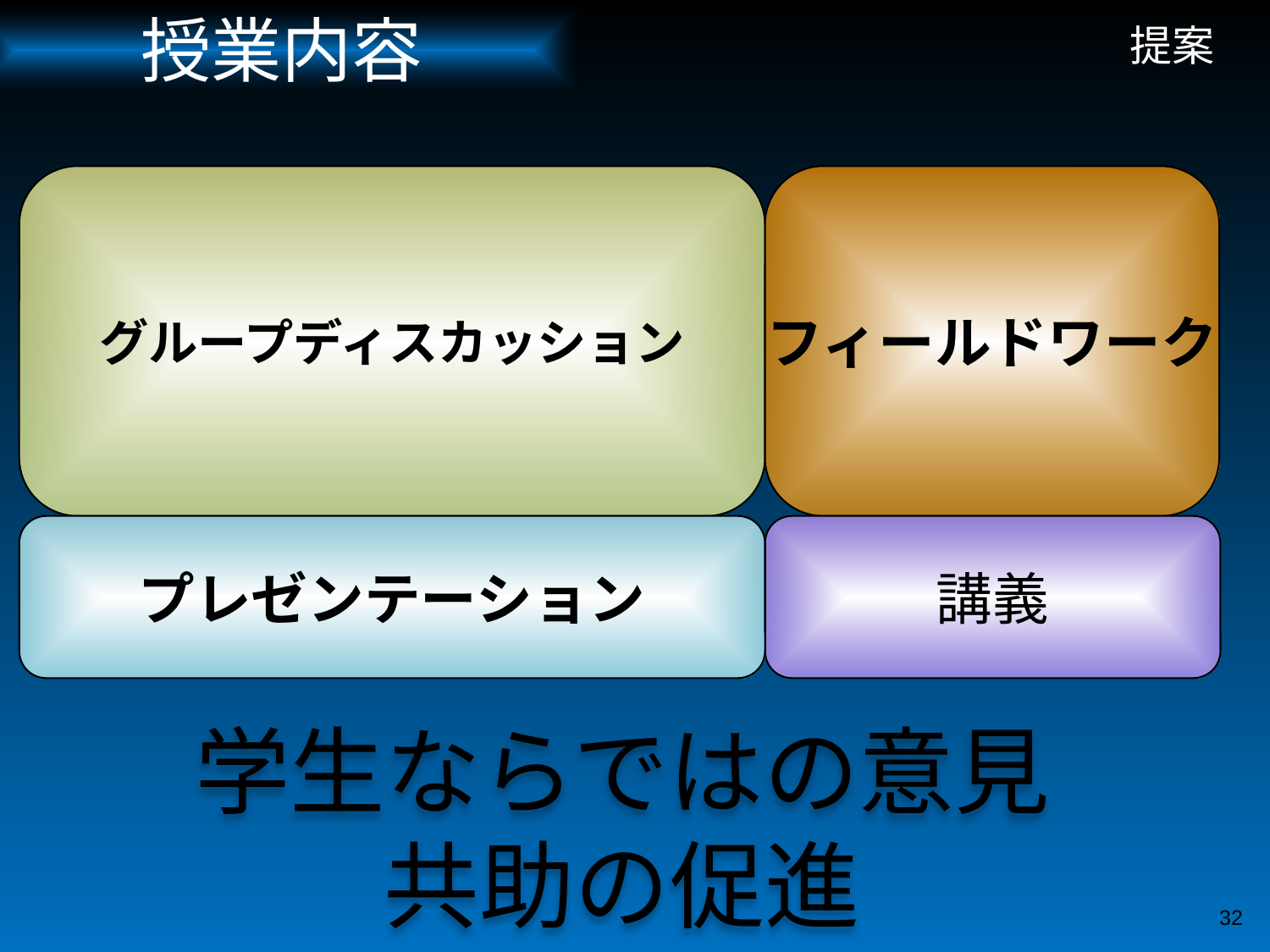

授業内容
# 提案
グループディスカッション
フィールドワーク
プレゼンテーション
講義
学生ならではの意見
共助の促進
32